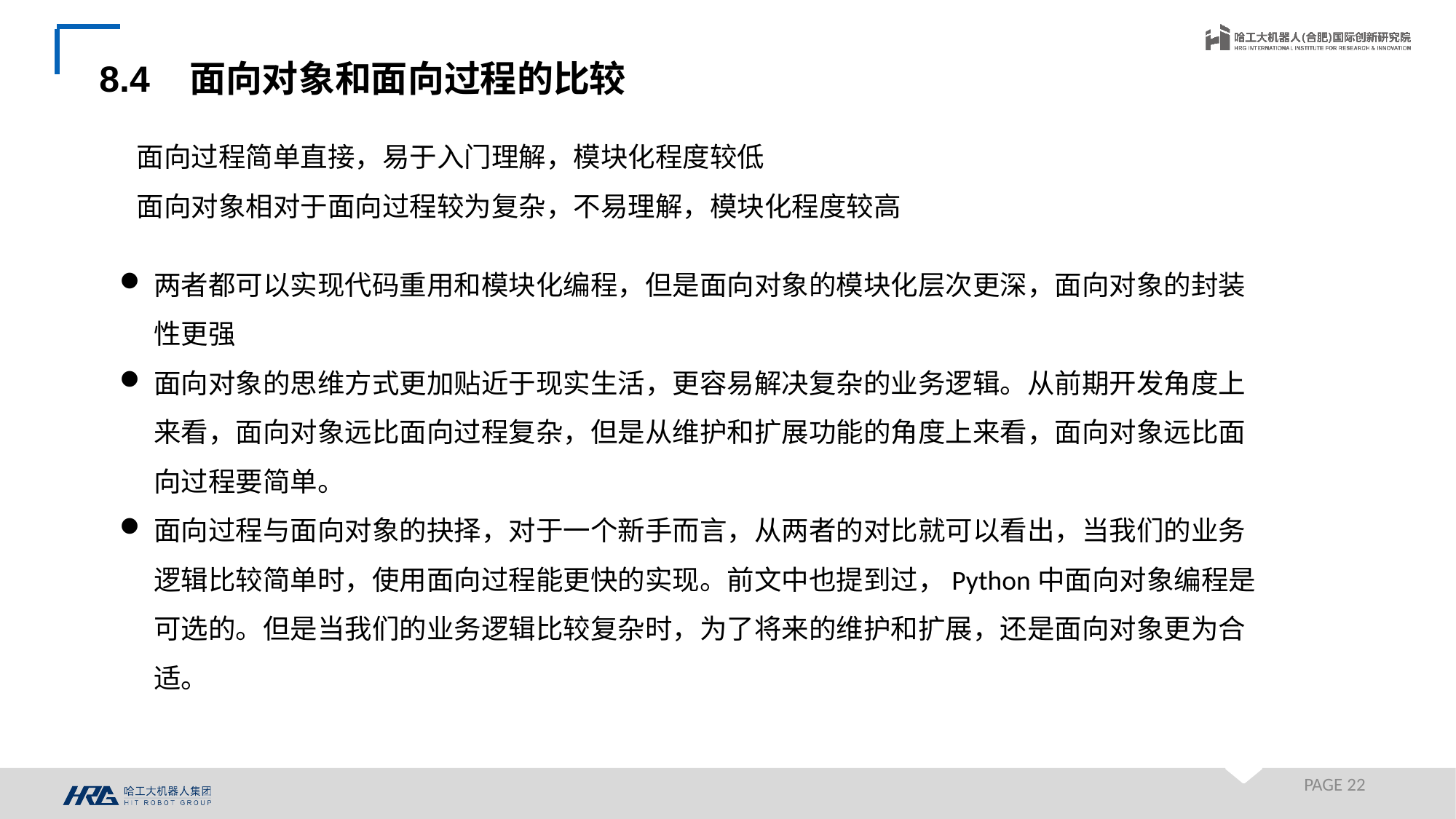

8.4   面向对象和面向过程的比较
面向过程简单直接，易于入门理解，模块化程度较低
面向对象相对于面向过程较为复杂，不易理解，模块化程度较高
两者都可以实现代码重用和模块化编程，但是面向对象的模块化层次更深，面向对象的封装性更强
面向对象的思维方式更加贴近于现实生活，更容易解决复杂的业务逻辑。从前期开发角度上来看，面向对象远比面向过程复杂，但是从维护和扩展功能的角度上来看，面向对象远比面向过程要简单。
面向过程与面向对象的抉择，对于一个新手而言，从两者的对比就可以看出，当我们的业务逻辑比较简单时，使用面向过程能更快的实现。前文中也提到过，Python中面向对象编程是可选的。但是当我们的业务逻辑比较复杂时，为了将来的维护和扩展，还是面向对象更为合适。